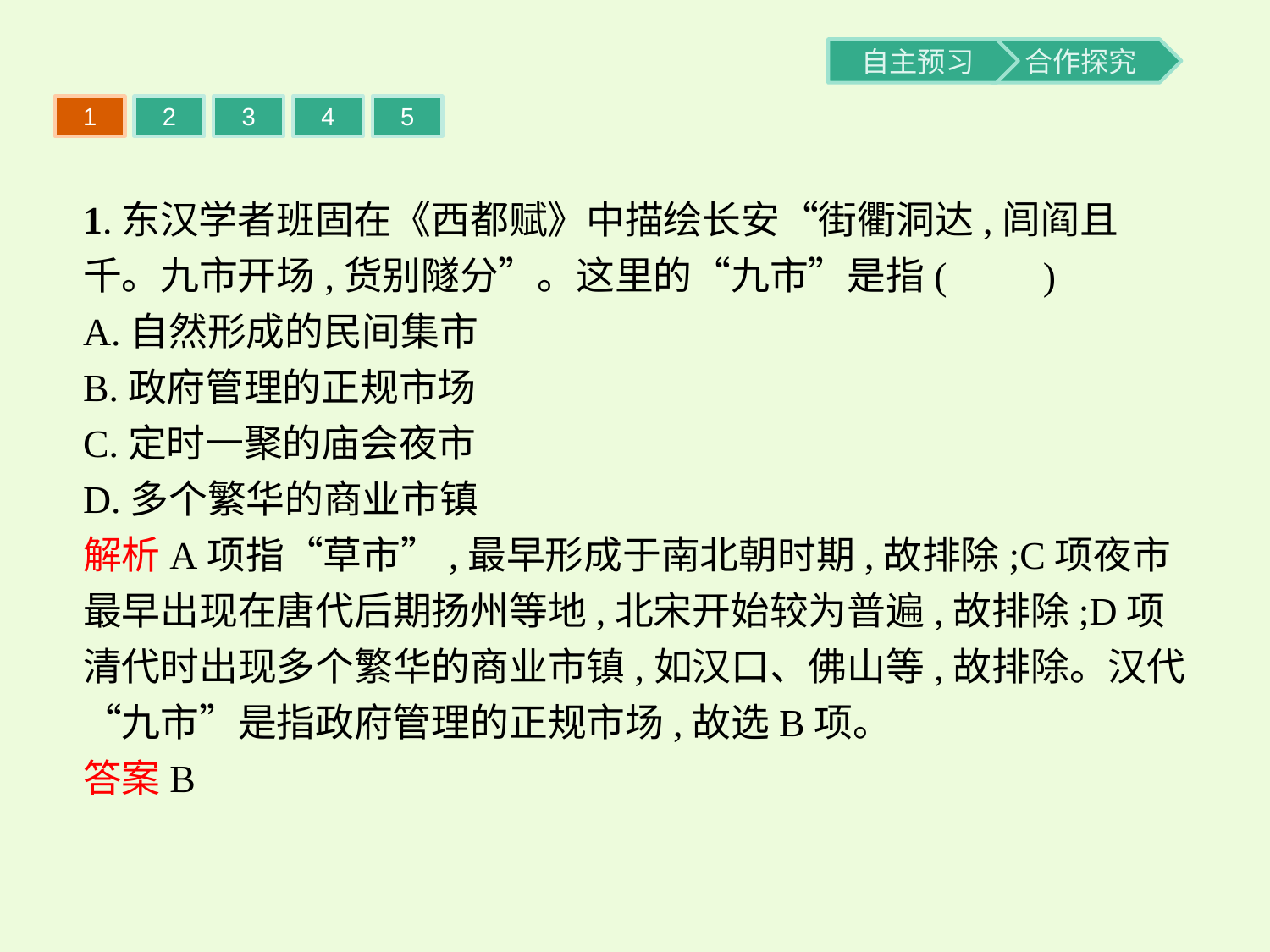

1
2
3
4
5
1.东汉学者班固在《西都赋》中描绘长安“街衢洞达,闾阎且千。九市开场,货别隧分”。这里的“九市”是指(　　)
A.自然形成的民间集市
B.政府管理的正规市场
C.定时一聚的庙会夜市
D.多个繁华的商业市镇
解析A项指“草市”,最早形成于南北朝时期,故排除;C项夜市最早出现在唐代后期扬州等地,北宋开始较为普遍,故排除;D项清代时出现多个繁华的商业市镇,如汉口、佛山等,故排除。汉代“九市”是指政府管理的正规市场,故选B项。
答案B